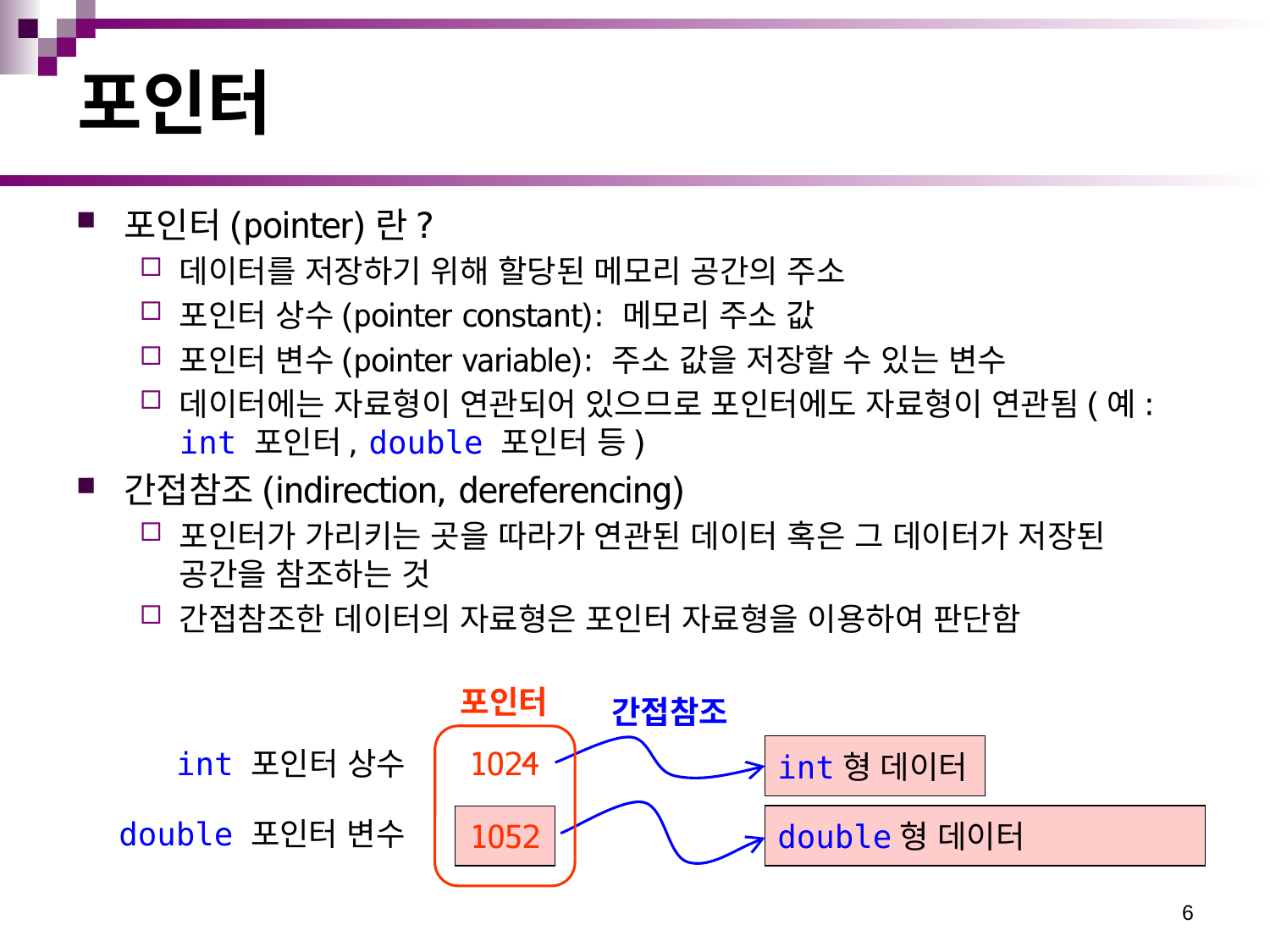

# 포인터
포인터(pointer)란?
데이터를 저장하기 위해 할당된 메모리 공간의 주소
포인터 상수(pointer constant): 메모리 주소 값
포인터 변수(pointer variable): 주소 값을 저장할 수 있는 변수
데이터에는 자료형이 연관되어 있으므로 포인터에도 자료형이 연관됨(예: int 포인터, double 포인터 등)
간접참조(indirection, dereferencing)
포인터가 가리키는 곳을 따라가 연관된 데이터 혹은 그 데이터가 저장된 공간을 참조하는 것
간접참조한 데이터의 자료형은 포인터 자료형을 이용하여 판단함

포인터
간접참조

int형 데이터
int 포인터 상수
1024

double형 데이터
1052
double 포인터 변수
6